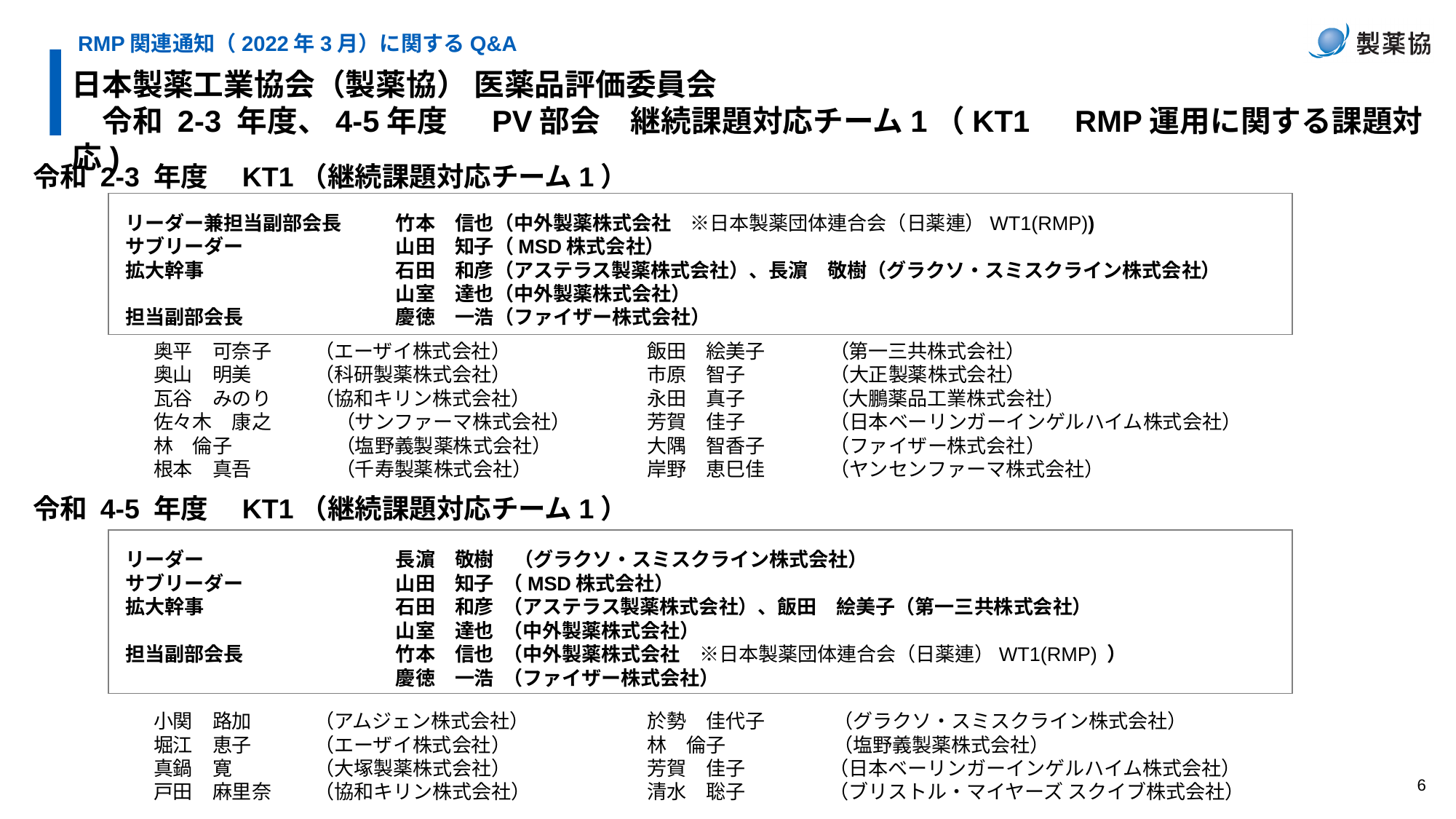

RMP関連通知（2022年3月）に関するQ&A
日本製薬工業協会（製薬協） 医薬品評価委員会
　令和 2-3 年度、4-5年度 　PV部会　継続課題対応チーム1（KT1　RMP運用に関する課題対応)
令和 2-3 年度　KT1（継続課題対応チーム1）
リーダー兼担当副部会長	竹本　信也（中外製薬株式会社　※日本製薬団体連合会（日薬連）WT1(RMP))
サブリーダー		山田　知子（MSD株式会社）
拡大幹事		石田　和彦（アステラス製薬株式会社）、長濵　敬樹（グラクソ・スミスクライン株式会社）
		山室　達也（中外製薬株式会社）
担当副部会長		慶徳　一浩（ファイザー株式会社）
奥平　可奈子	（エーザイ株式会社）
奥山　明美	（科研製薬株式会社）
瓦谷　みのり	（協和キリン株式会社）
佐々木　康之	（サンファーマ株式会社）
林　倫子	（塩野義製薬株式会社）
根本　真吾　	（千寿製薬株式会社）
飯田　絵美子	（第一三共株式会社）
市原　智子	（大正製薬株式会社）
永田　真子 	（大鵬薬品工業株式会社）
芳賀　佳子	（日本ベーリンガーインゲルハイム株式会社）
大隅　智香子	（ファイザー株式会社）
岸野　恵巳佳	（ヤンセンファーマ株式会社）
令和 4-5 年度　KT1（継続課題対応チーム1）
リーダー		長濵　敬樹　（グラクソ・スミスクライン株式会社）
サブリーダー		山田　知子  （MSD株式会社）
拡大幹事		石田　和彦  （アステラス製薬株式会社）、飯田　絵美子（第一三共株式会社）
		山室　達也  （中外製薬株式会社）
担当副部会長		竹本　信也  （中外製薬株式会社　※日本製薬団体連合会（日薬連）WT1(RMP) ）
	慶徳　一浩  （ファイザー株式会社）
小関　路加	（アムジェン株式会社）
堀江　恵子	（エーザイ株式会社）
真鍋　寛 	（大塚製薬株式会社）
戸田　麻里奈 	（協和キリン株式会社）
於勢　佳代子	 （グラクソ・スミスクライン株式会社）
林　倫子	 （塩野義製薬株式会社）
芳賀　佳子	（日本ベーリンガーインゲルハイム株式会社）
清水　聡子	（ブリストル・マイヤーズ スクイブ株式会社）